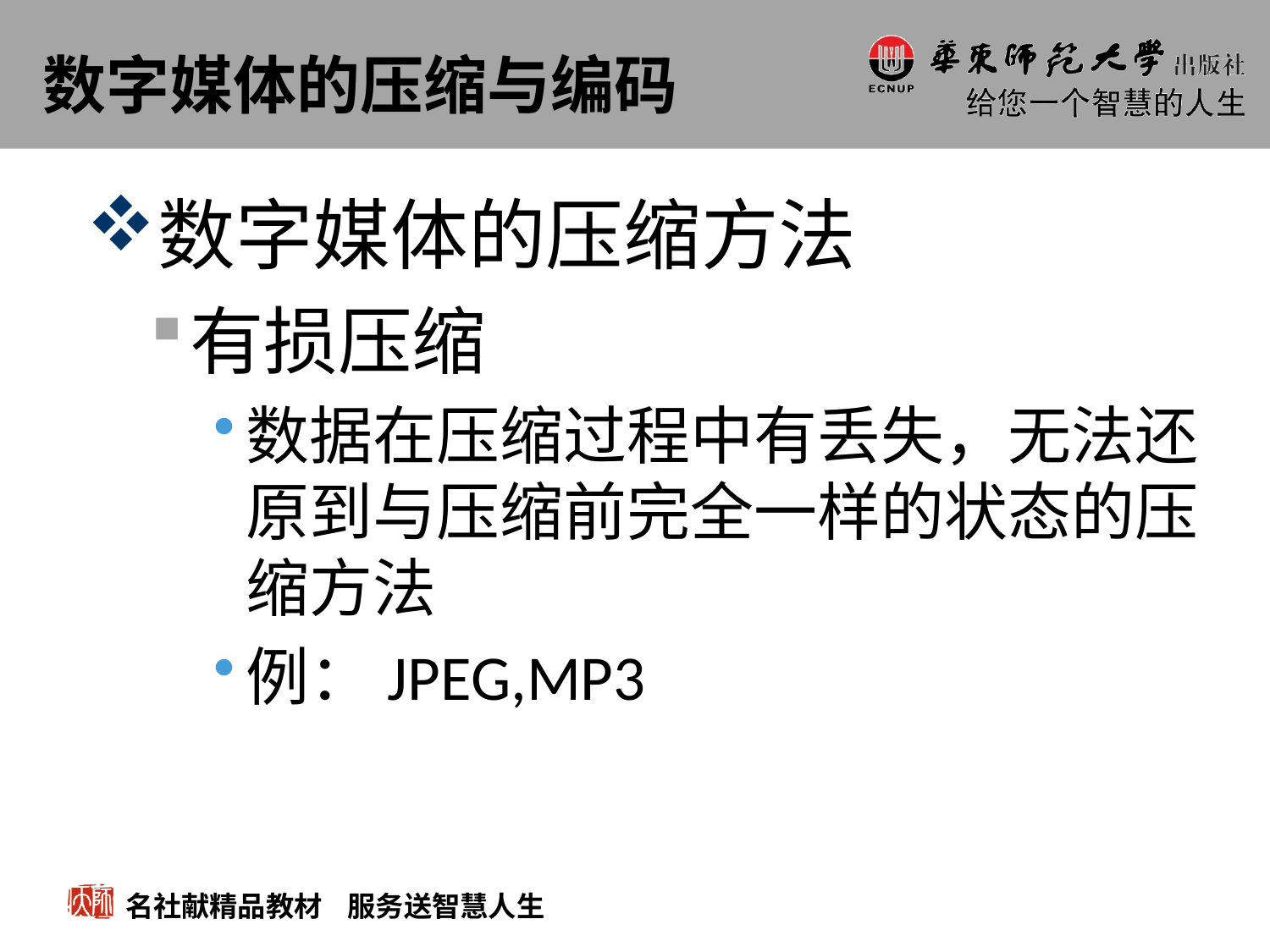

# 数字媒体的压缩与编码
数字媒体的压缩方法
有损压缩
数据在压缩过程中有丢失，无法还原到与压缩前完全一样的状态的压缩方法
例：JPEG,MP3